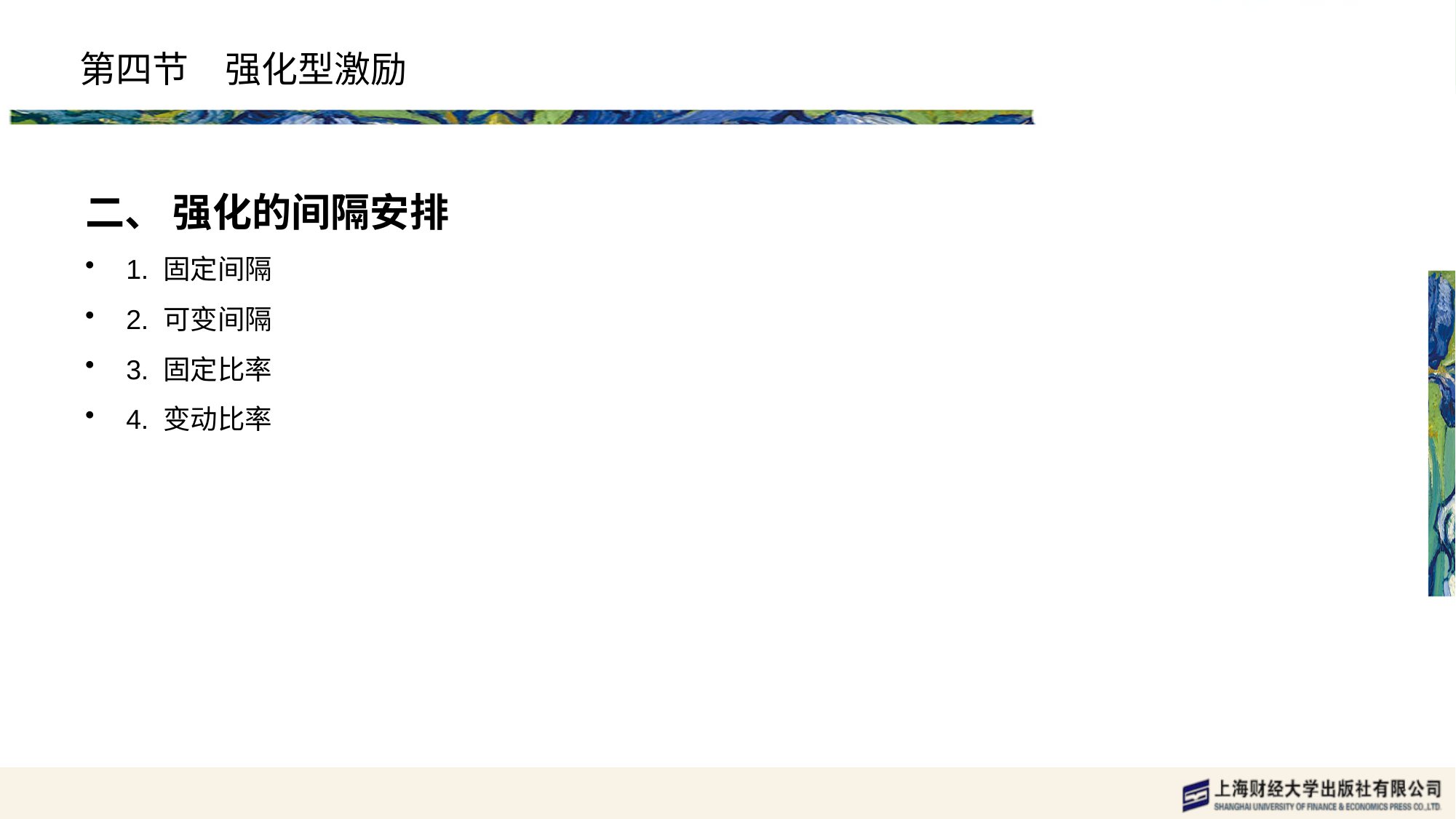

# 第四节　强化型激励
二、 强化的间隔安排
1. 固定间隔
2. 可变间隔
3. 固定比率
4. 变动比率